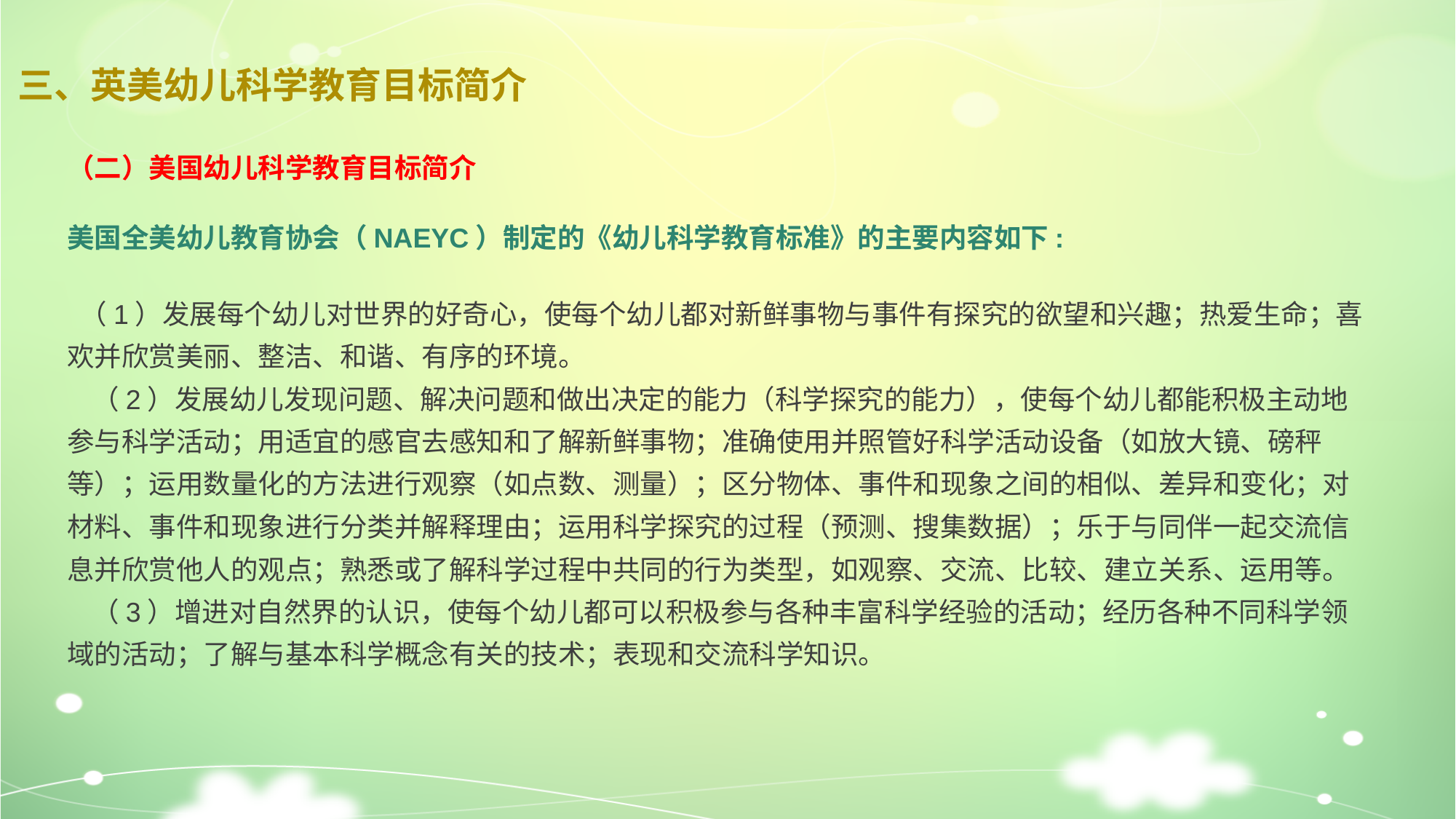

# 三、英美幼儿科学教育目标简介
（二）美国幼儿科学教育目标简介
美国全美幼儿教育协会（NAEYC）制定的《幼儿科学教育标准》的主要内容如下:
 （1）发展每个幼儿对世界的好奇心，使每个幼儿都对新鲜事物与事件有探究的欲望和兴趣；热爱生命；喜欢并欣赏美丽、整洁、和谐、有序的环境。
   （2）发展幼儿发现问题、解决问题和做出决定的能力（科学探究的能力），使每个幼儿都能积极主动地参与科学活动；用适宜的感官去感知和了解新鲜事物；准确使用并照管好科学活动设备（如放大镜、磅秤等）；运用数量化的方法进行观察（如点数、测量）；区分物体、事件和现象之间的相似、差异和变化；对材料、事件和现象进行分类并解释理由；运用科学探究的过程（预测、搜集数据）；乐于与同伴一起交流信息并欣赏他人的观点；熟悉或了解科学过程中共同的行为类型，如观察、交流、比较、建立关系、运用等。
   （3）增进对自然界的认识，使每个幼儿都可以积极参与各种丰富科学经验的活动；经历各种不同科学领域的活动；了解与基本科学概念有关的技术；表现和交流科学知识。